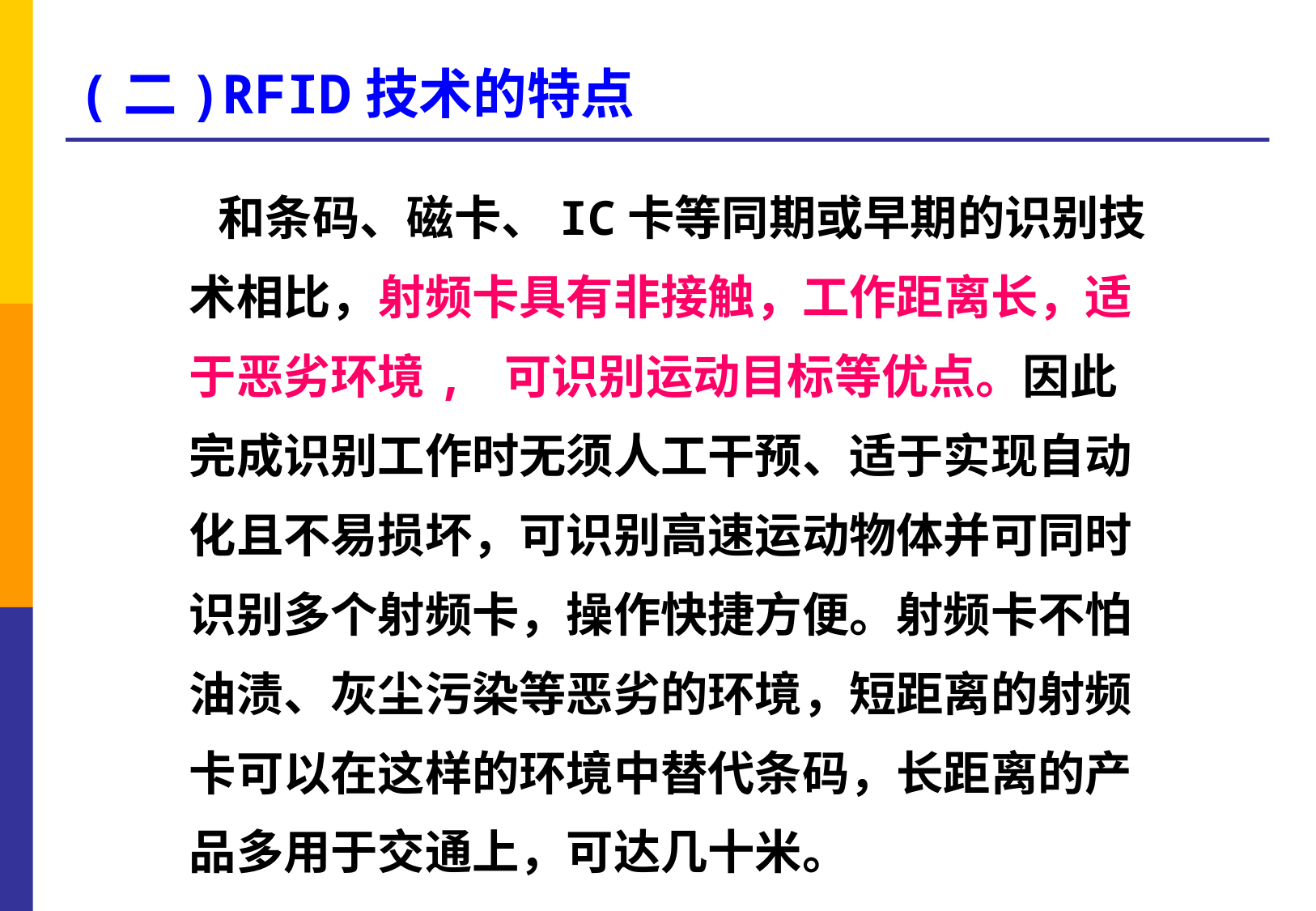

# (二)RFID技术的特点
      和条码、磁卡、IC卡等同期或早期的识别技术相比，射频卡具有非接触，工作距离长，适于恶劣环境, 可识别运动目标等优点。因此完成识别工作时无须人工干预、适于实现自动化且不易损坏，可识别高速运动物体并可同时识别多个射频卡，操作快捷方便。射频卡不怕油渍、灰尘污染等恶劣的环境，短距离的射频卡可以在这样的环境中替代条码，长距离的产品多用于交通上，可达几十米。